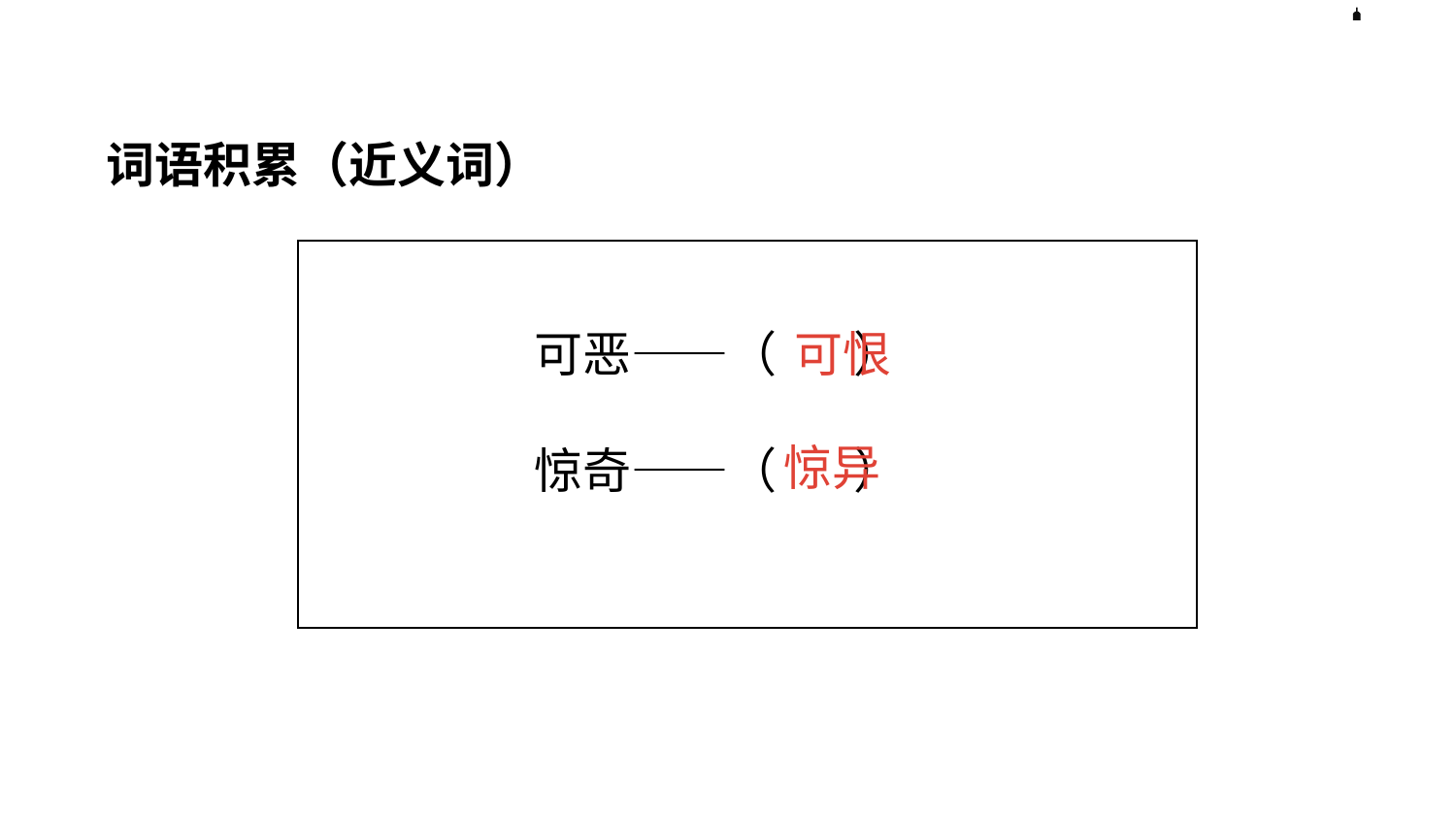

词语积累（近义词）

可恶——（       ）

惊奇——（       ）
可恨
惊异